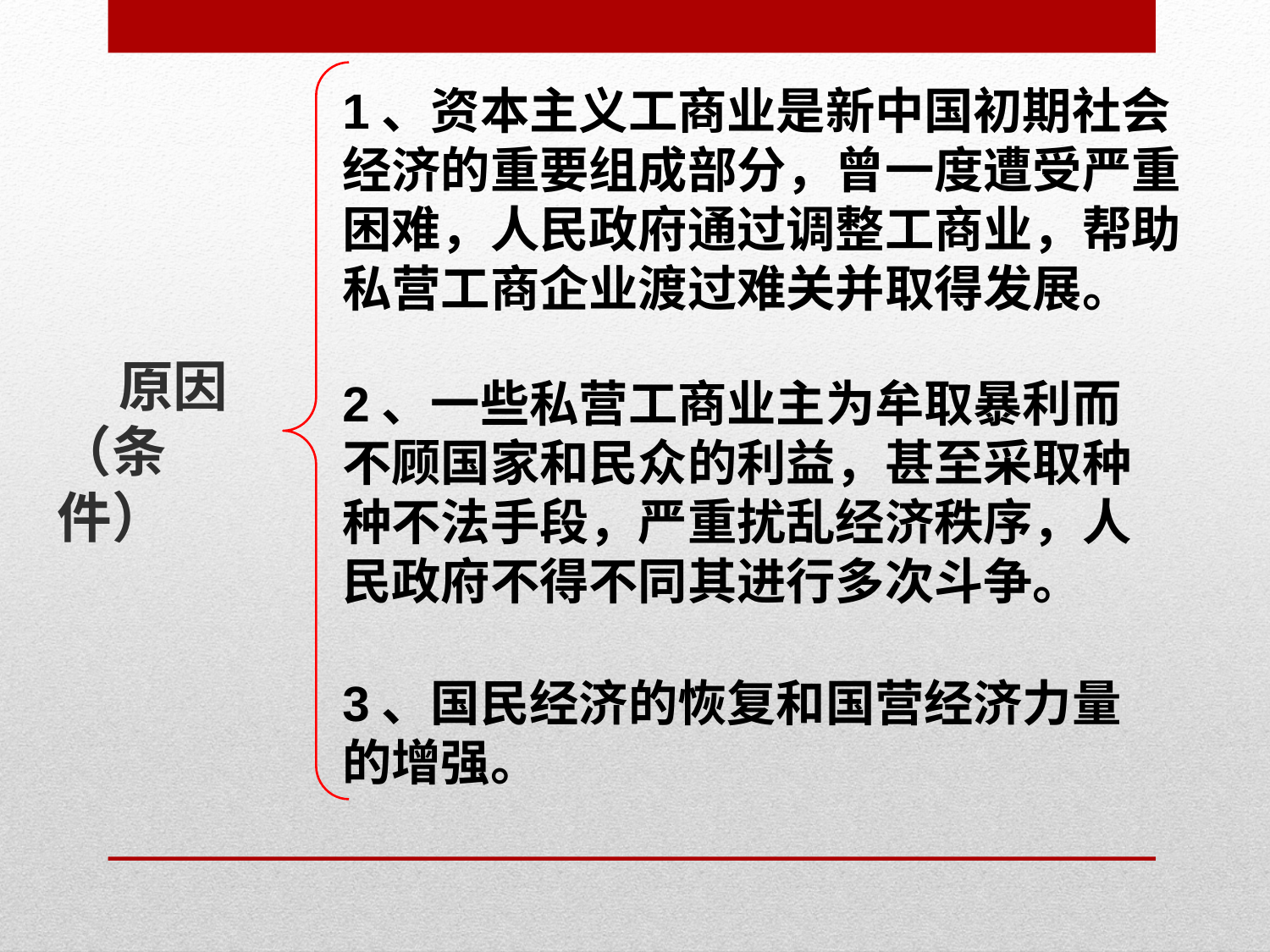

1、资本主义工商业是新中国初期社会经济的重要组成部分，曾一度遭受严重困难，人民政府通过调整工商业，帮助私营工商企业渡过难关并取得发展。
    原因（条件）
2、一些私营工商业主为牟取暴利而不顾国家和民众的利益，甚至采取种种不法手段，严重扰乱经济秩序，人民政府不得不同其进行多次斗争。
3、国民经济的恢复和国营经济力量的增强。